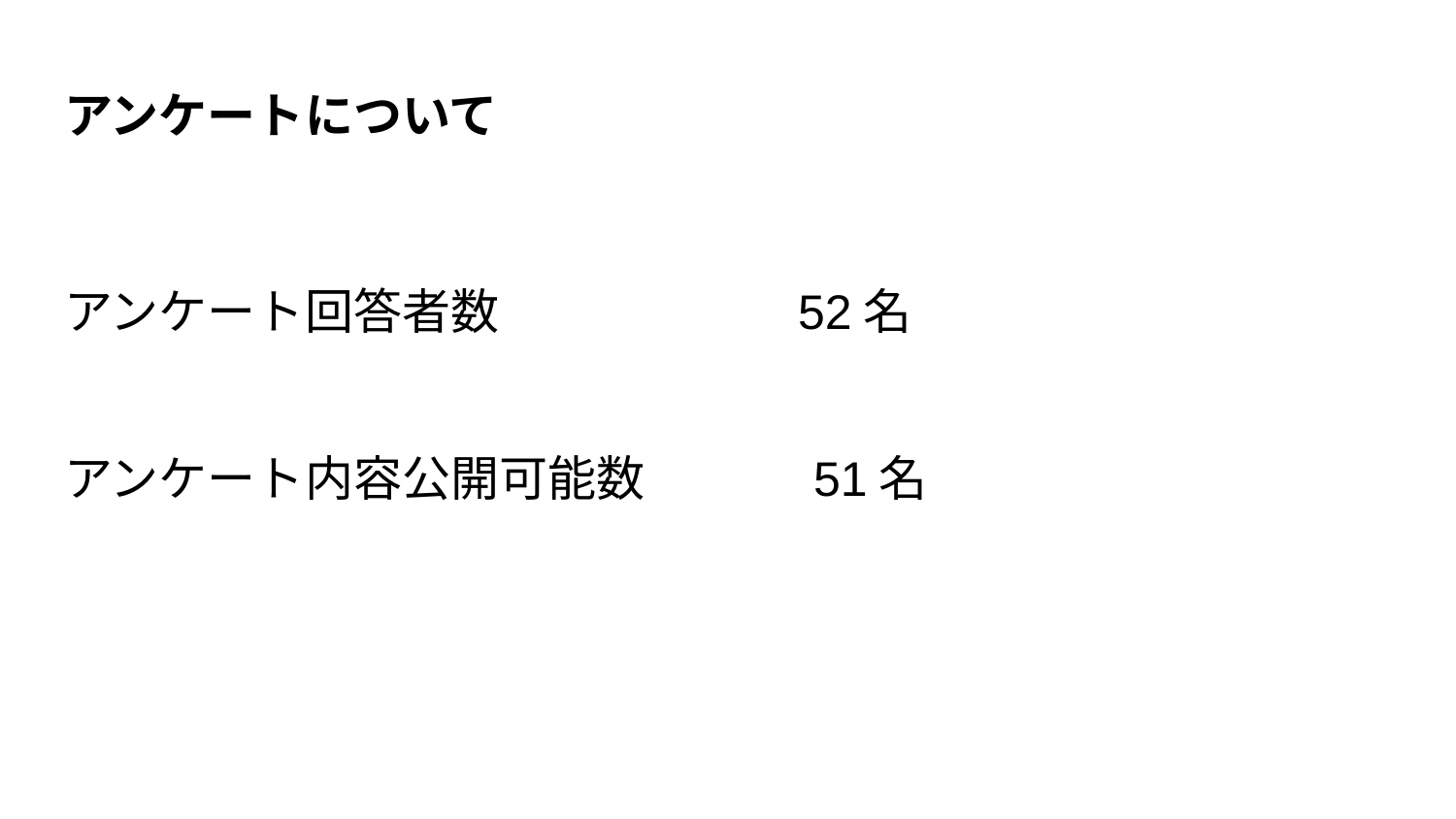

# アンケートについて

アンケート回答者数　　              52名

アンケート内容公開可能数　        51名